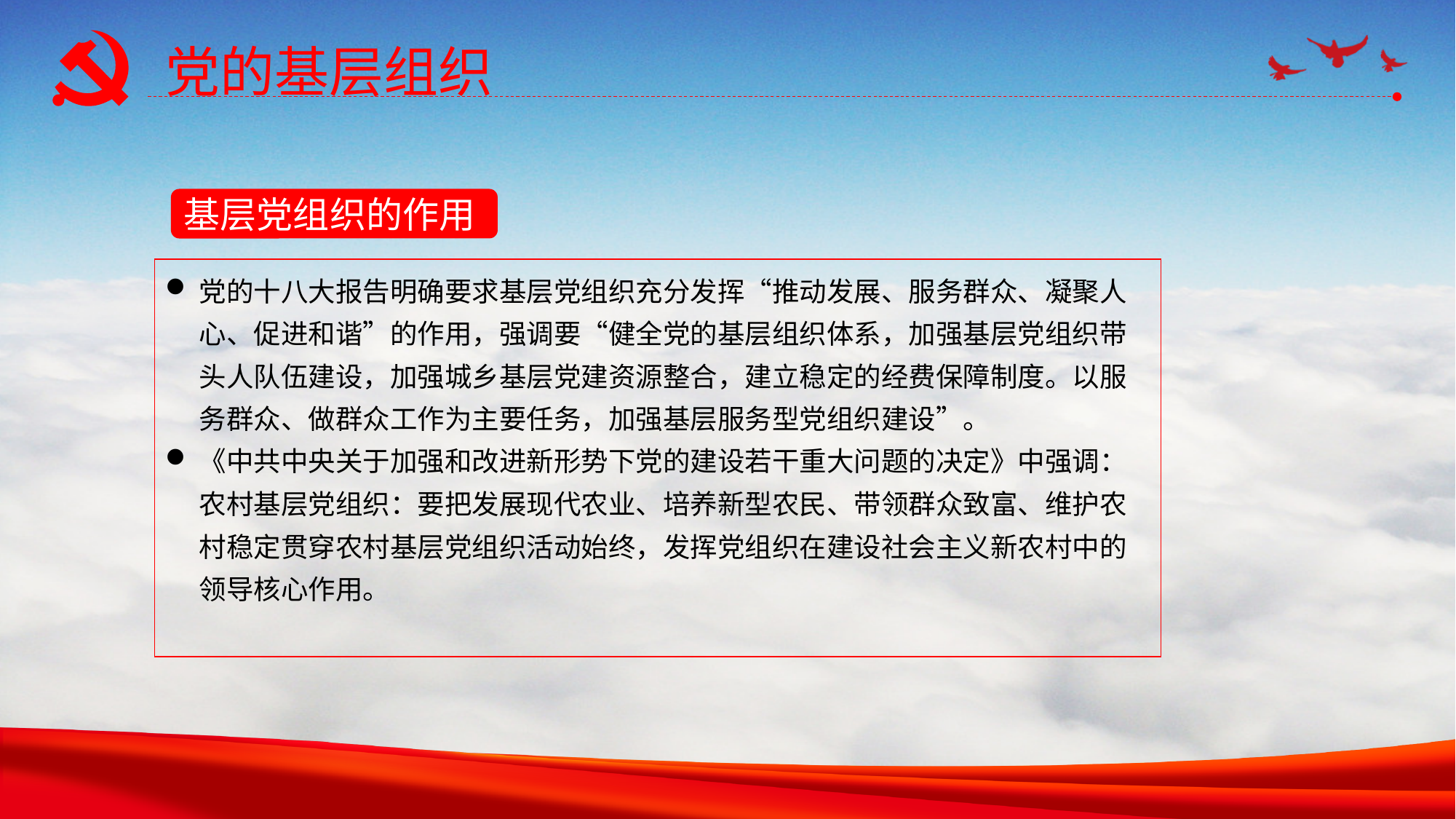

党的基层组织
基层党组织的作用
党的十八大报告明确要求基层党组织充分发挥“推动发展、服务群众、凝聚人心、促进和谐”的作用，强调要“健全党的基层组织体系，加强基层党组织带头人队伍建设，加强城乡基层党建资源整合，建立稳定的经费保障制度。以服务群众、做群众工作为主要任务，加强基层服务型党组织建设”。
《中共中央关于加强和改进新形势下党的建设若干重大问题的决定》中强调：农村基层党组织：要把发展现代农业、培养新型农民、带领群众致富、维护农村稳定贯穿农村基层党组织活动始终，发挥党组织在建设社会主义新农村中的领导核心作用。